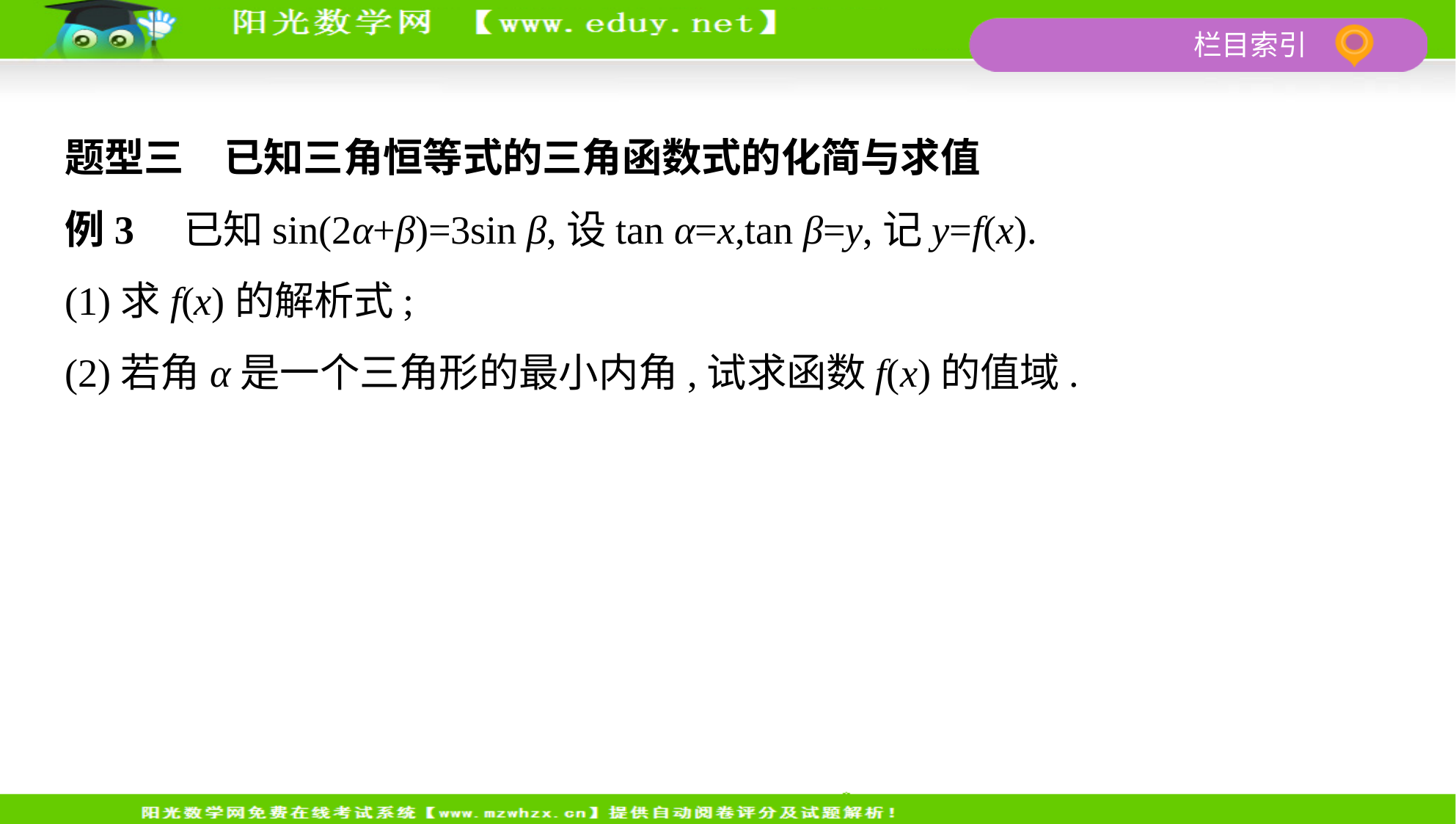

题型三　已知三角恒等式的三角函数式的化简与求值
例3　已知sin(2α+β)=3sin β,设tan α=x,tan β=y,记y=f(x).
(1)求f(x)的解析式;
(2)若角α是一个三角形的最小内角,试求函数f(x)的值域.